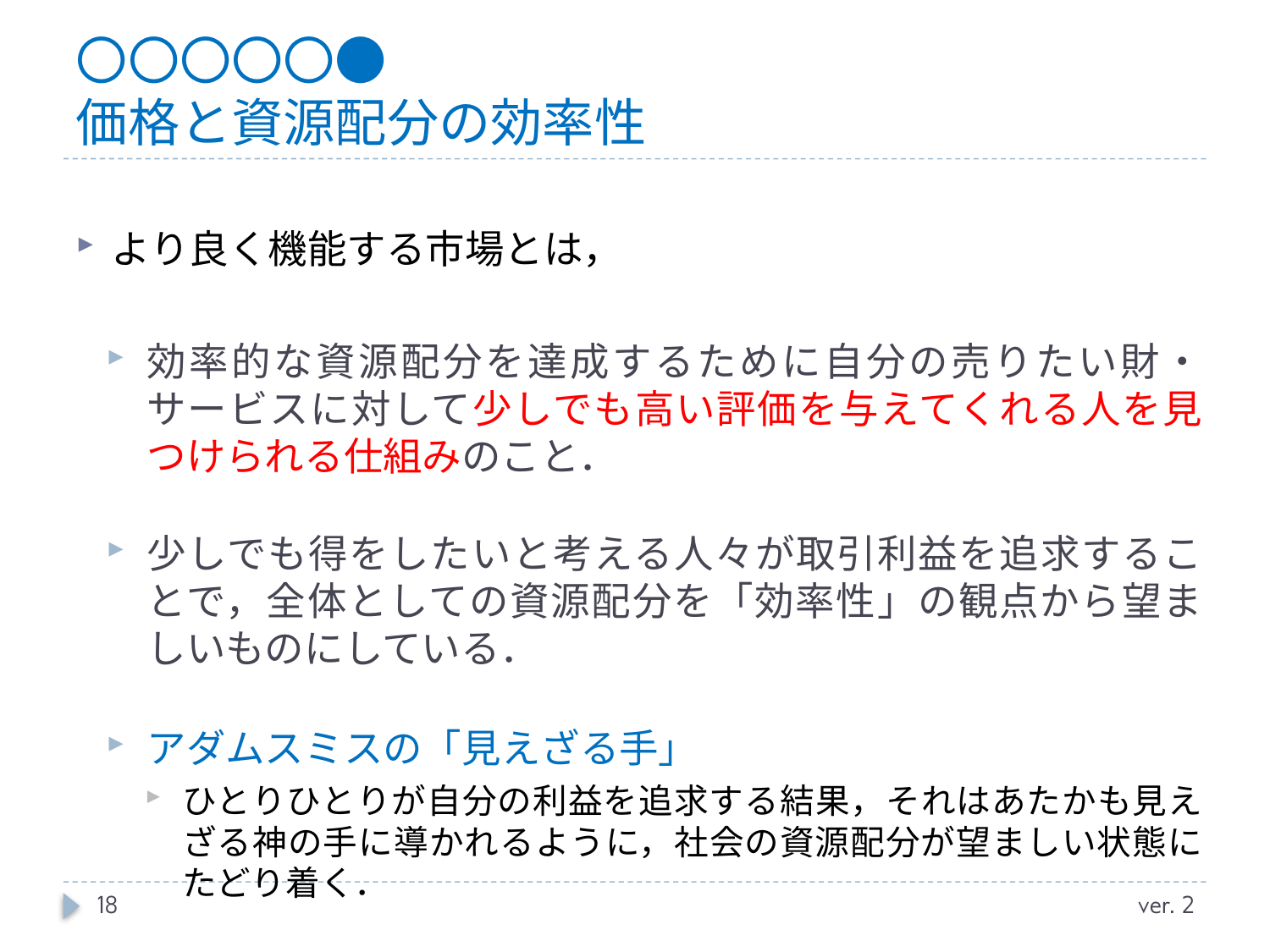

# 〇〇〇〇〇● 価格と資源配分の効率性
より良く機能する市場とは，

効率的な資源配分を達成するために自分の売りたい財・サービスに対して少しでも高い評価を与えてくれる人を見つけられる仕組みのこと．

少しでも得をしたいと考える人々が取引利益を追求することで，全体としての資源配分を「効率性」の観点から望ましいものにしている．

アダムスミスの「見えざる手」
ひとりひとりが自分の利益を追求する結果，それはあたかも見えざる神の手に導かれるように，社会の資源配分が望ましい状態にたどり着く．
18
ver. 2